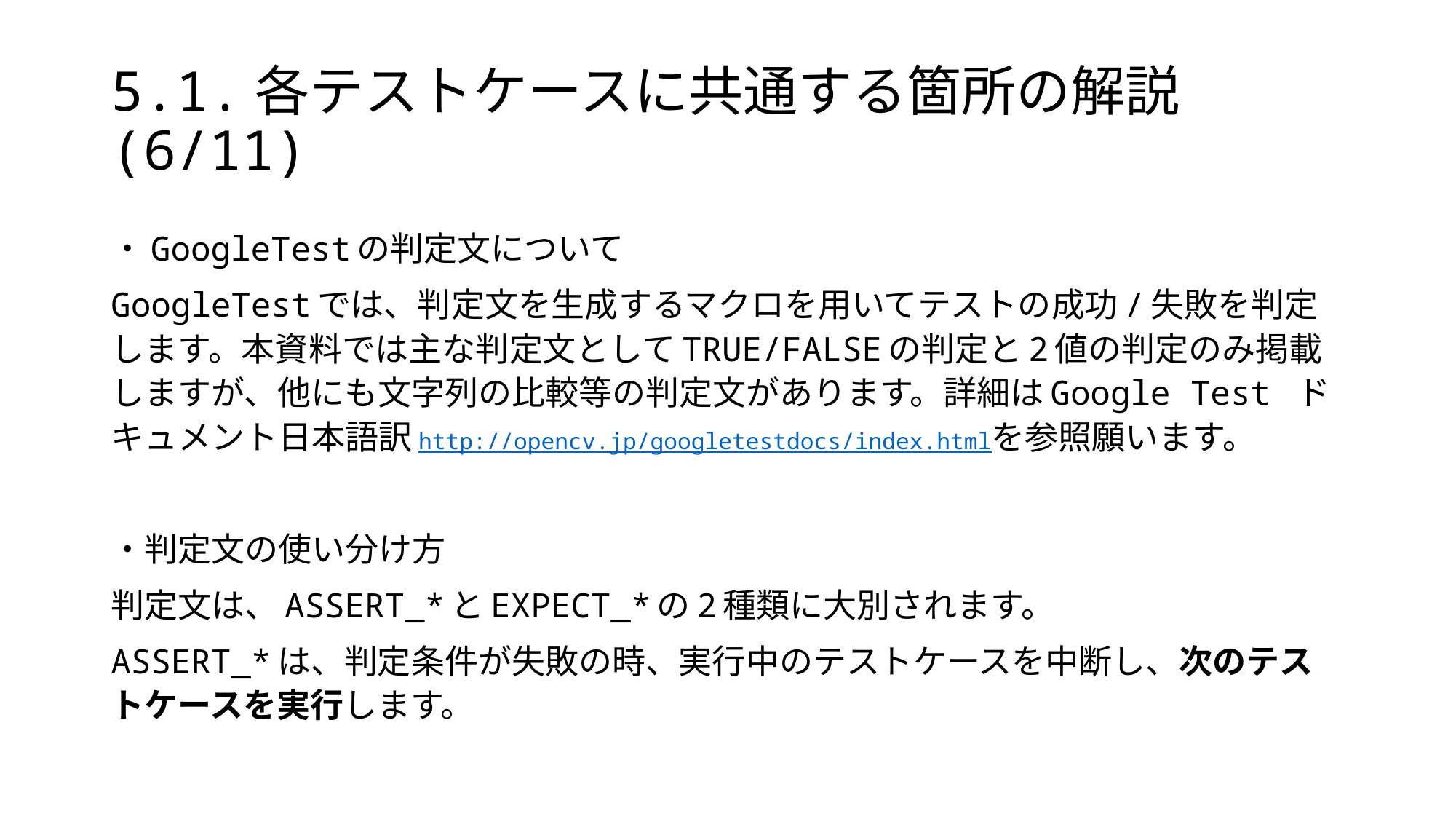

# 5.1.各テストケースに共通する箇所の解説(6/11)
・GoogleTestの判定文について
GoogleTestでは、判定文を生成するマクロを用いてテストの成功/失敗を判定します。本資料では主な判定文としてTRUE/FALSEの判定と2値の判定のみ掲載しますが、他にも文字列の比較等の判定文があります。詳細はGoogle Test ドキュメント日本語訳http://opencv.jp/googletestdocs/index.htmlを参照願います。

・判定文の使い分け方
判定文は、ASSERT_*とEXPECT_*の2種類に大別されます。
ASSERT_*は、判定条件が失敗の時、実行中のテストケースを中断し、次のテストケースを実行します。